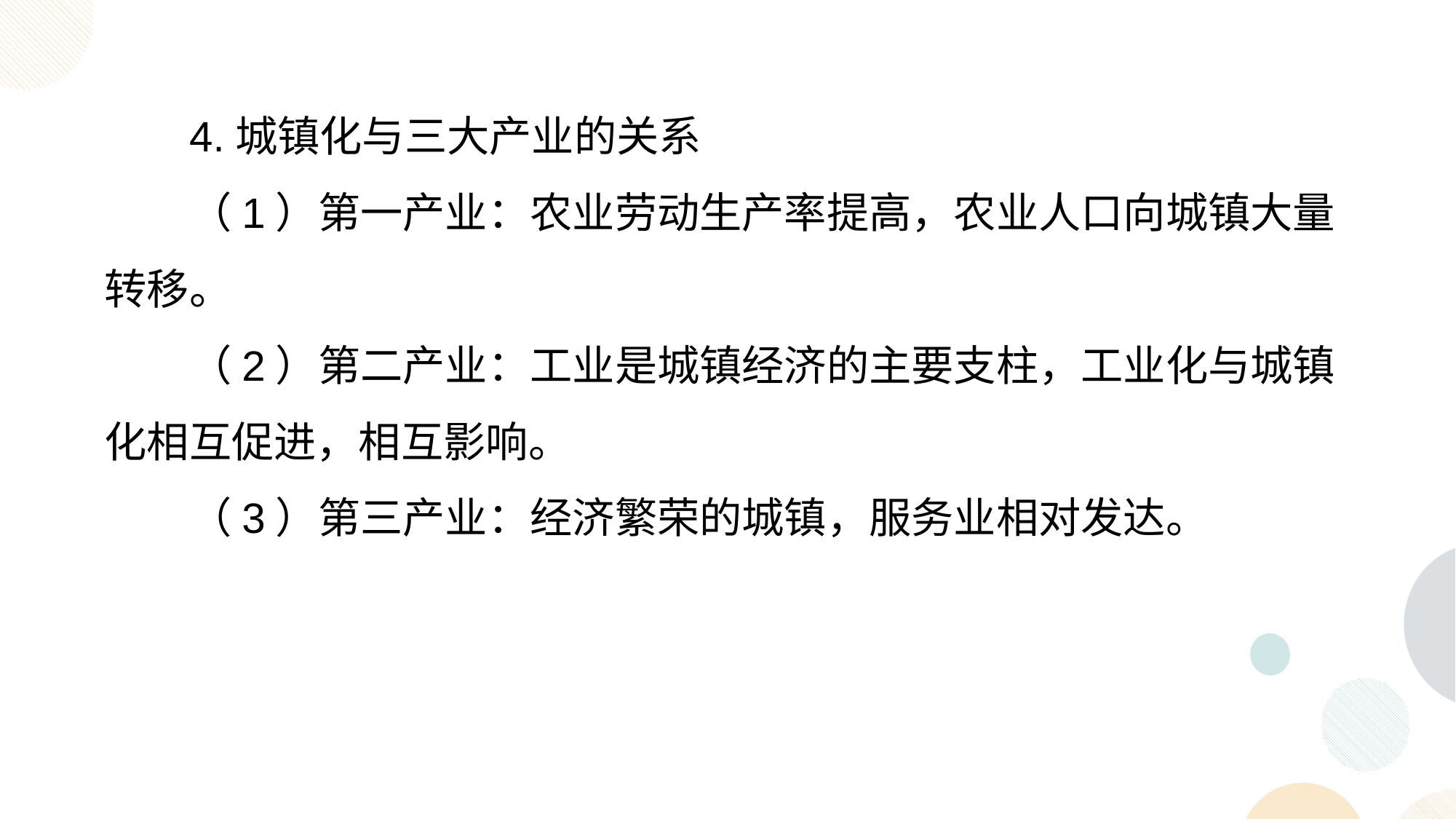

4.城镇化与三大产业的关系
（1）第一产业：农业劳动生产率提高，农业人口向城镇大量转移。
（2）第二产业：工业是城镇经济的主要支柱，工业化与城镇化相互促进，相互影响。
（3）第三产业：经济繁荣的城镇，服务业相对发达。